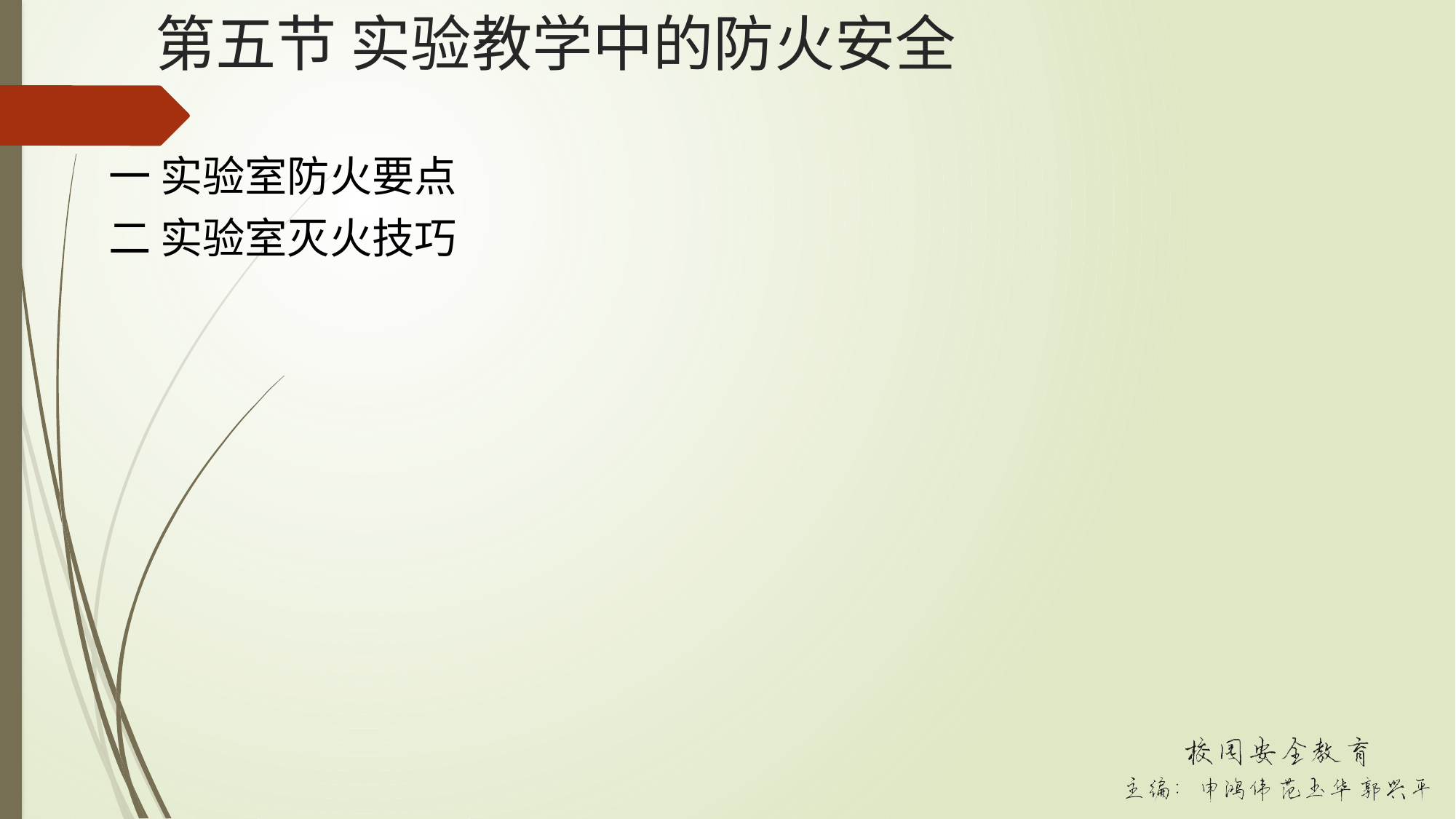

# 第五节 实验教学中的防火安全
一 实验室防火要点
二 实验室灭火技巧